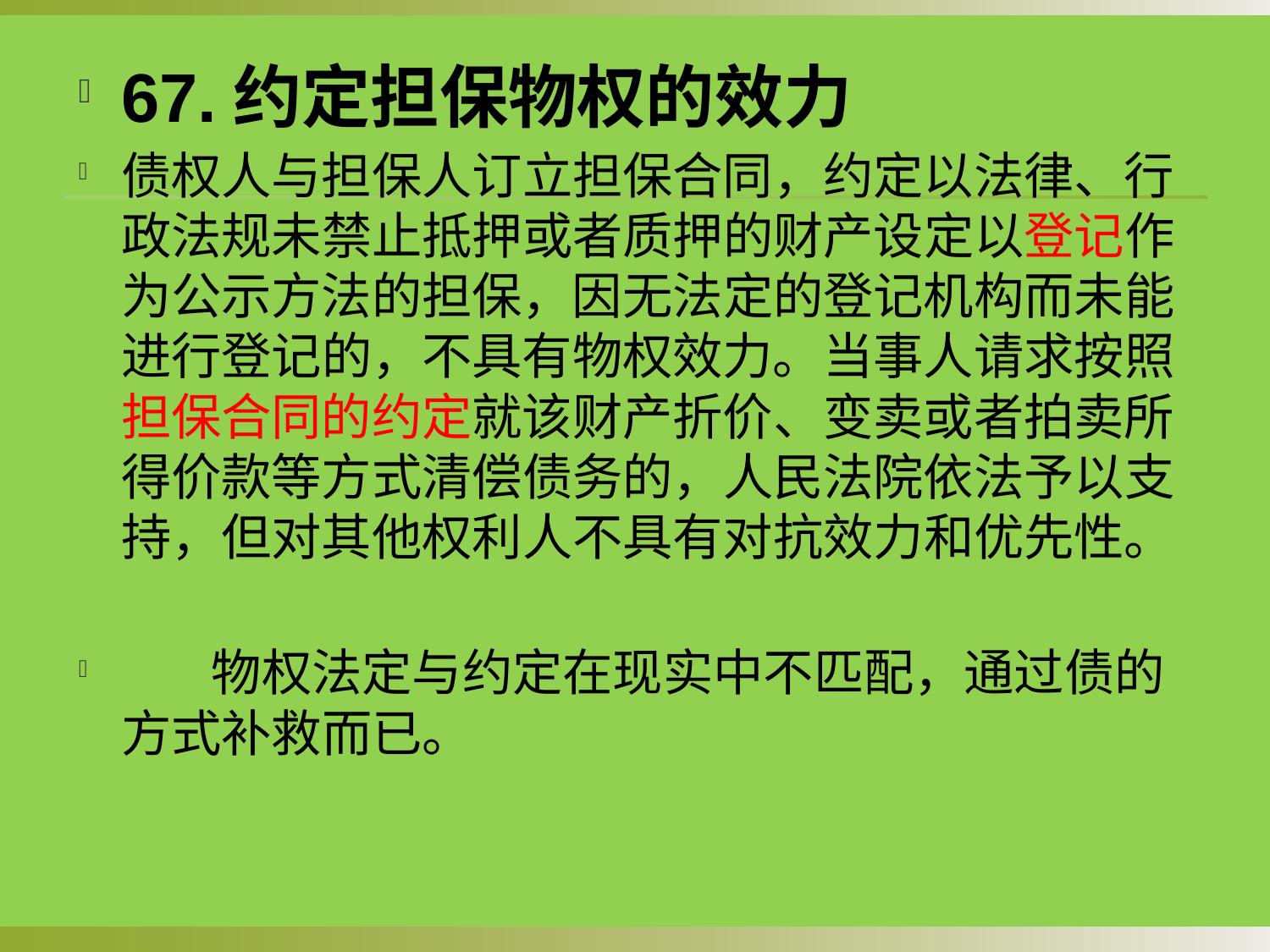

67.约定担保物权的效力
债权人与担保人订立担保合同，约定以法律、行政法规未禁止抵押或者质押的财产设定以登记作为公示方法的担保，因无法定的登记机构而未能进行登记的，不具有物权效力。当事人请求按照担保合同的约定就该财产折价、变卖或者拍卖所得价款等方式清偿债务的，人民法院依法予以支持，但对其他权利人不具有对抗效力和优先性。

       物权法定与约定在现实中不匹配，通过债的方式补救而已。